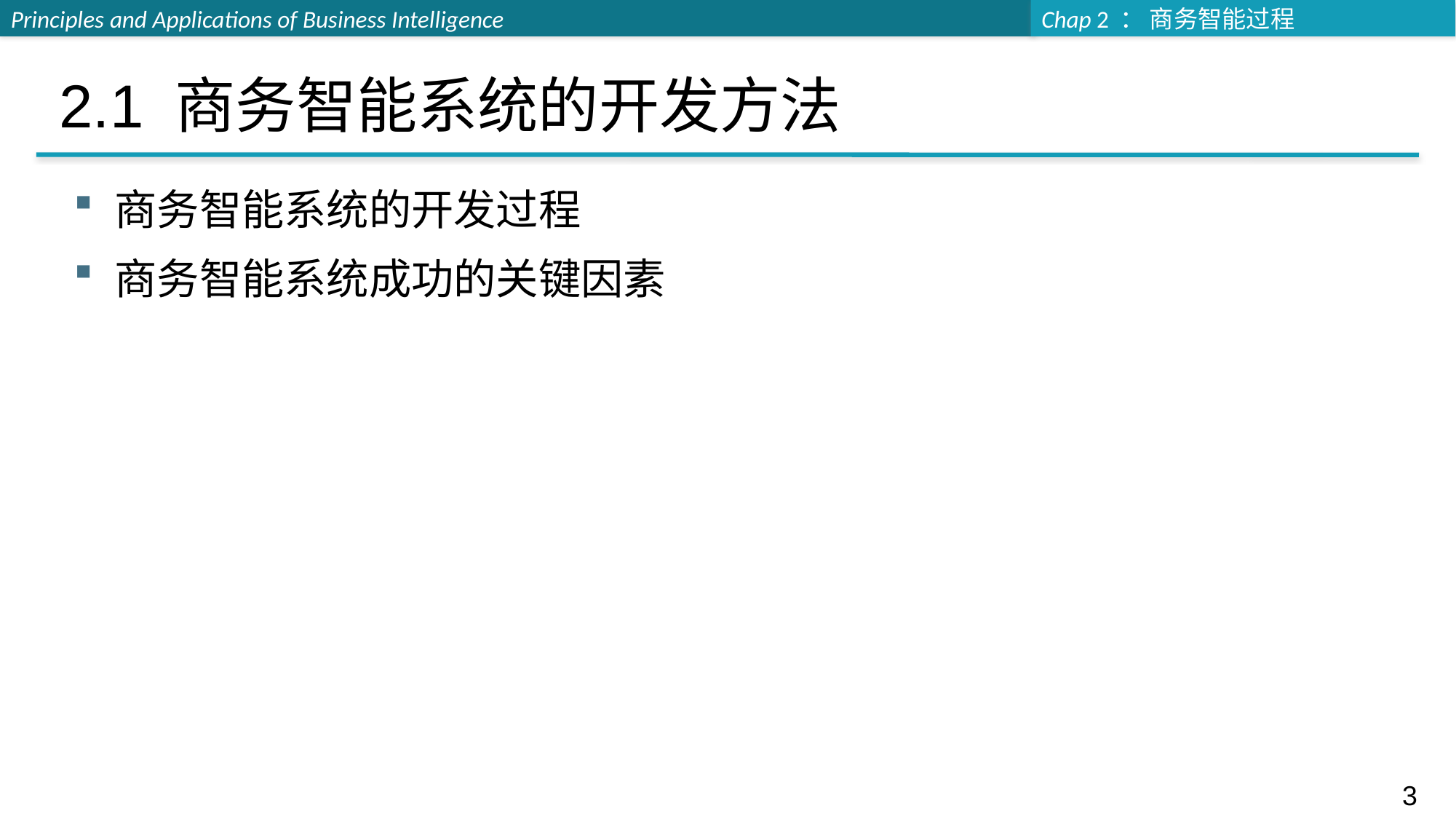

# 2.1 商务智能系统的开发方法
商务智能系统的开发过程
商务智能系统成功的关键因素